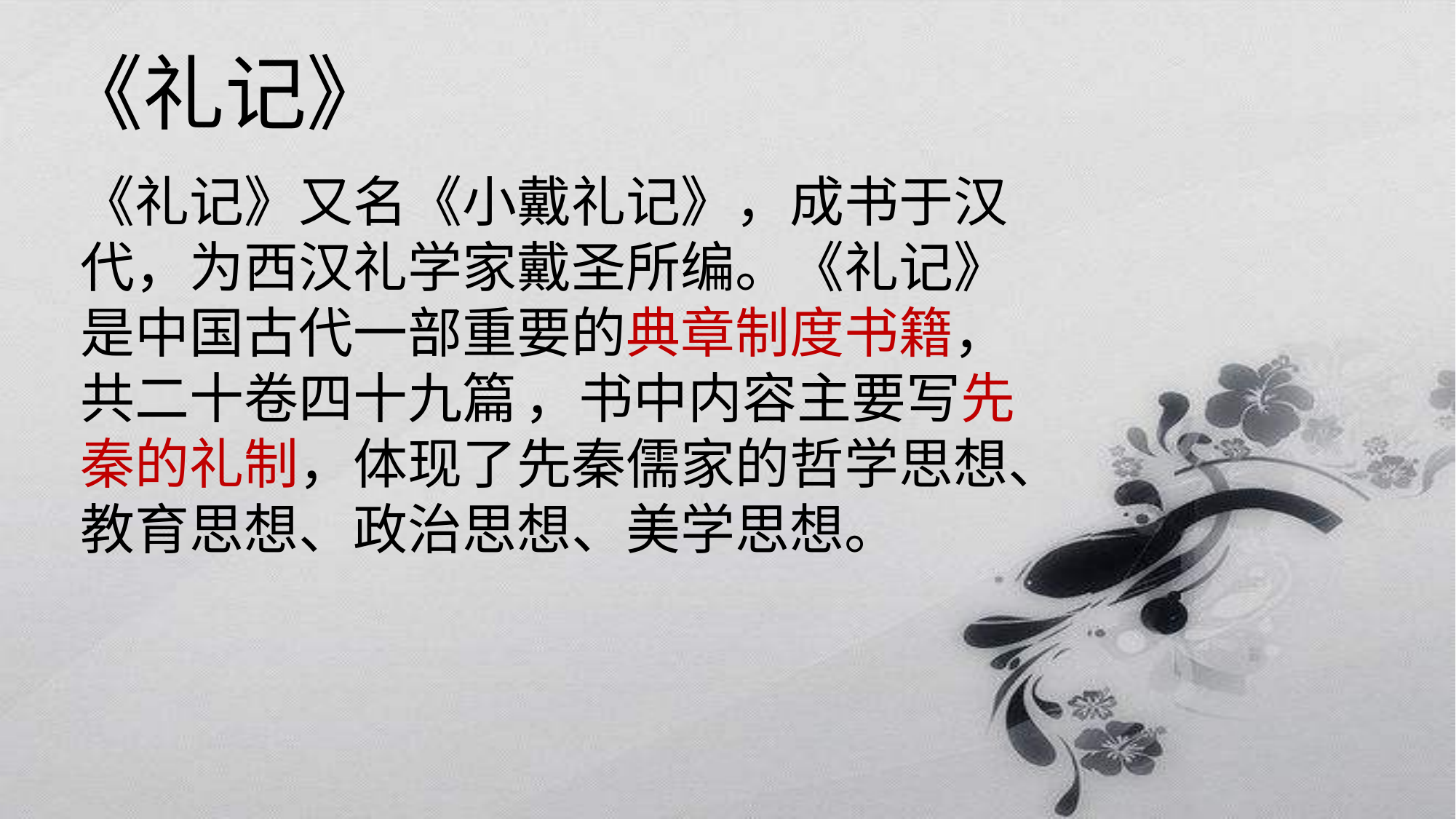

# 《礼记》
《礼记》又名《小戴礼记》，成书于汉代，为西汉礼学家戴圣所编。《礼记》是中国古代一部重要的典章制度书籍，共二十卷四十九篇 ，书中内容主要写先秦的礼制，体现了先秦儒家的哲学思想、教育思想、政治思想、美学思想。